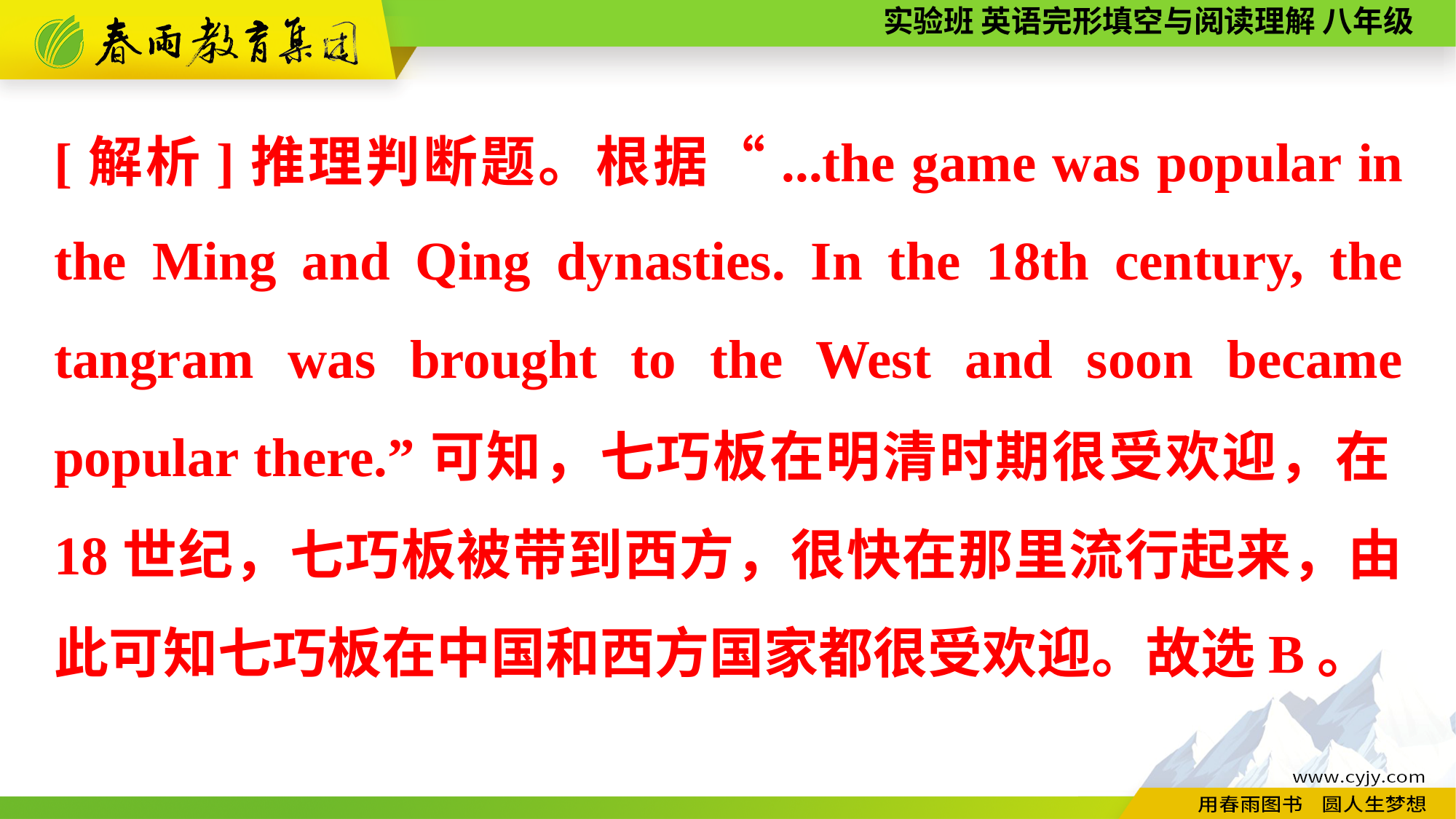

[解析]推理判断题。根据“...the game was popular in the Ming and Qing dynasties. In the 18th century, the tangram was brought to the West and soon became popular there.”可知，七巧板在明清时期很受欢迎，在18世纪，七巧板被带到西方，很快在那里流行起来，由此可知七巧板在中国和西方国家都很受欢迎。故选B。